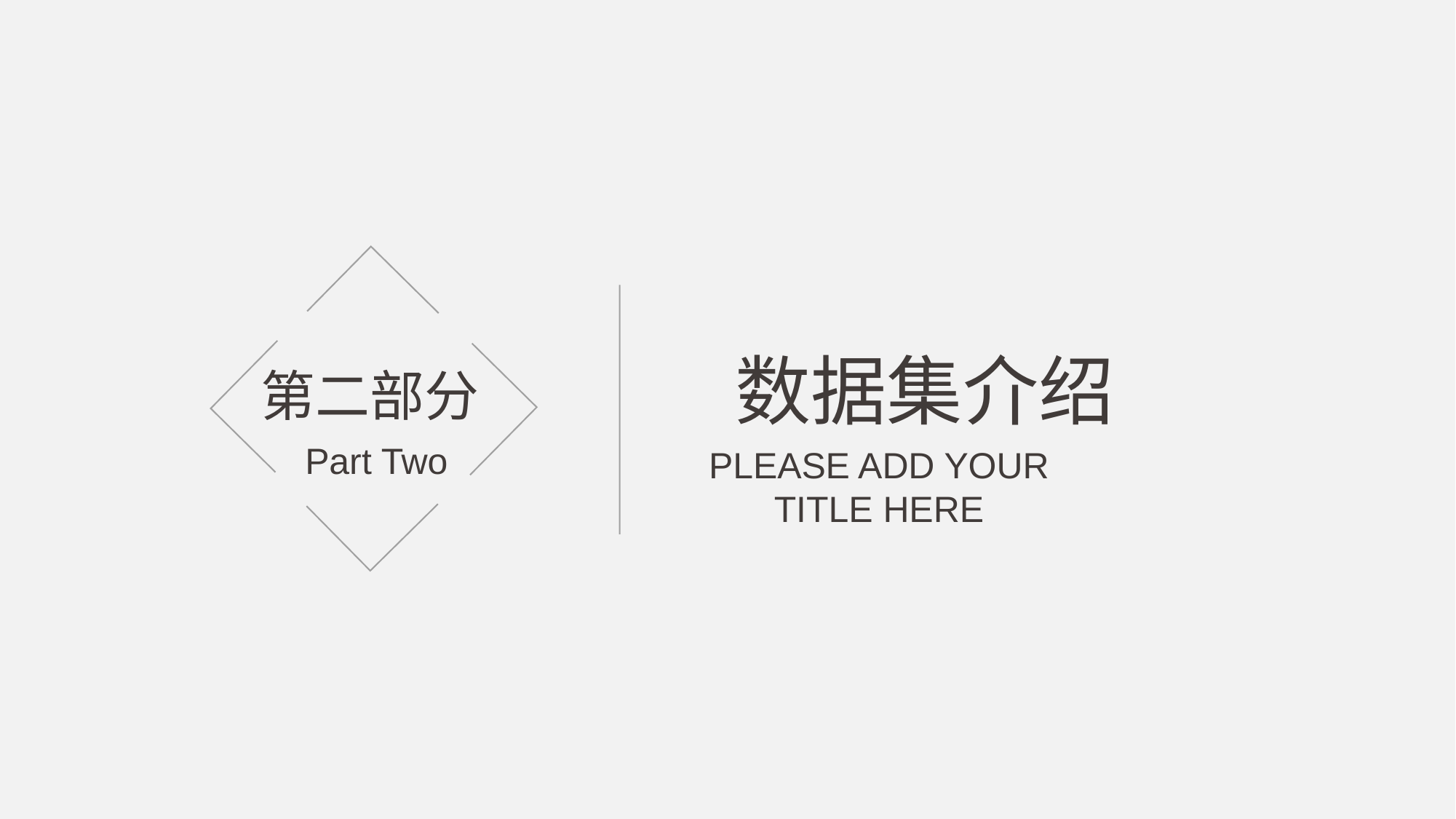

数据集介绍
第二部分
Part Two
PLEASE ADD YOUR TITLE HERE